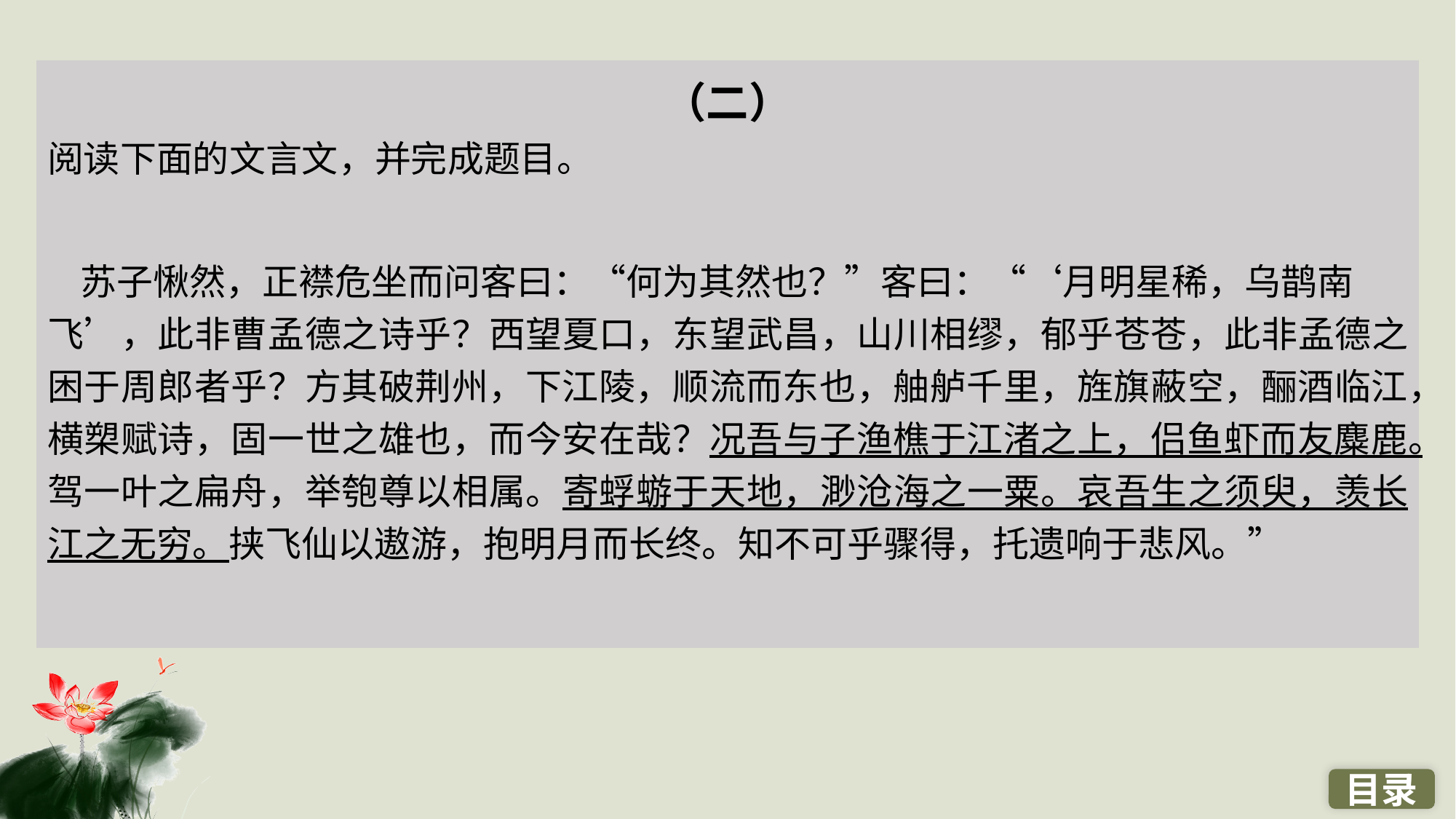

（二）
阅读下面的文言文，并完成题目。

   苏子愀然，正襟危坐而问客曰：“何为其然也？”客曰：“‘月明星稀，乌鹊南
飞’，此非曹孟德之诗乎？西望夏口，东望武昌，山川相缪，郁乎苍苍，此非孟德之困于周郎者乎？方其破荆州，下江陵，顺流而东也，舳舻千里，旌旗蔽空，酾酒临江，横槊赋诗，固一世之雄也，而今安在哉？况吾与子渔樵于江渚之上，侣鱼虾而友麋鹿。驾一叶之扁舟，举匏尊以相属。寄蜉蝣于天地，渺沧海之一粟。哀吾生之须臾，羡长江之无穷。挟飞仙以遨游，抱明月而长终。知不可乎骤得，托遗响于悲风。”